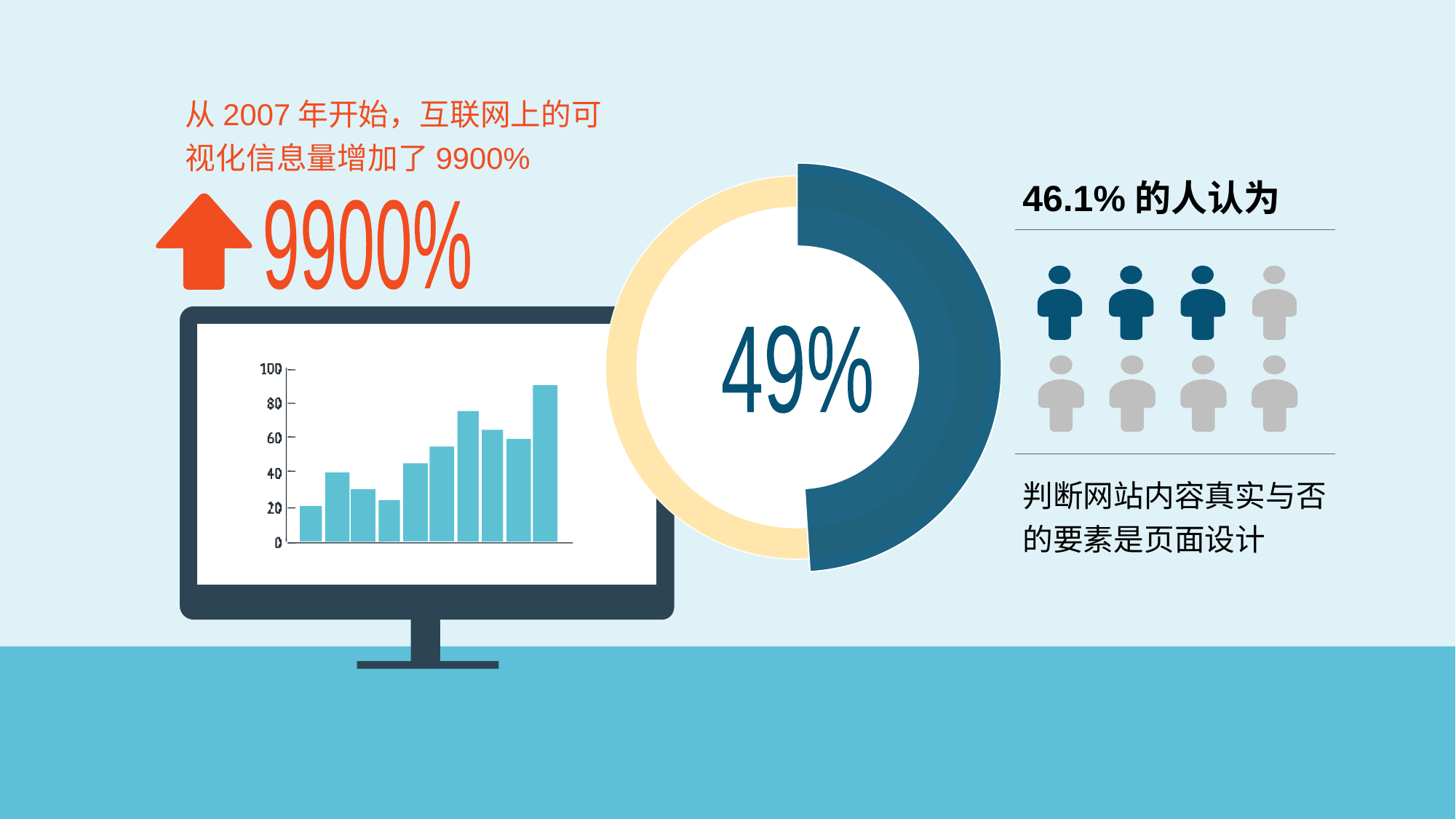

从2007年开始，互联网上的可视化信息量增加了9900%

46.1%的人认为

49%

判断网站内容真实与否的要素是页面设计

9900%